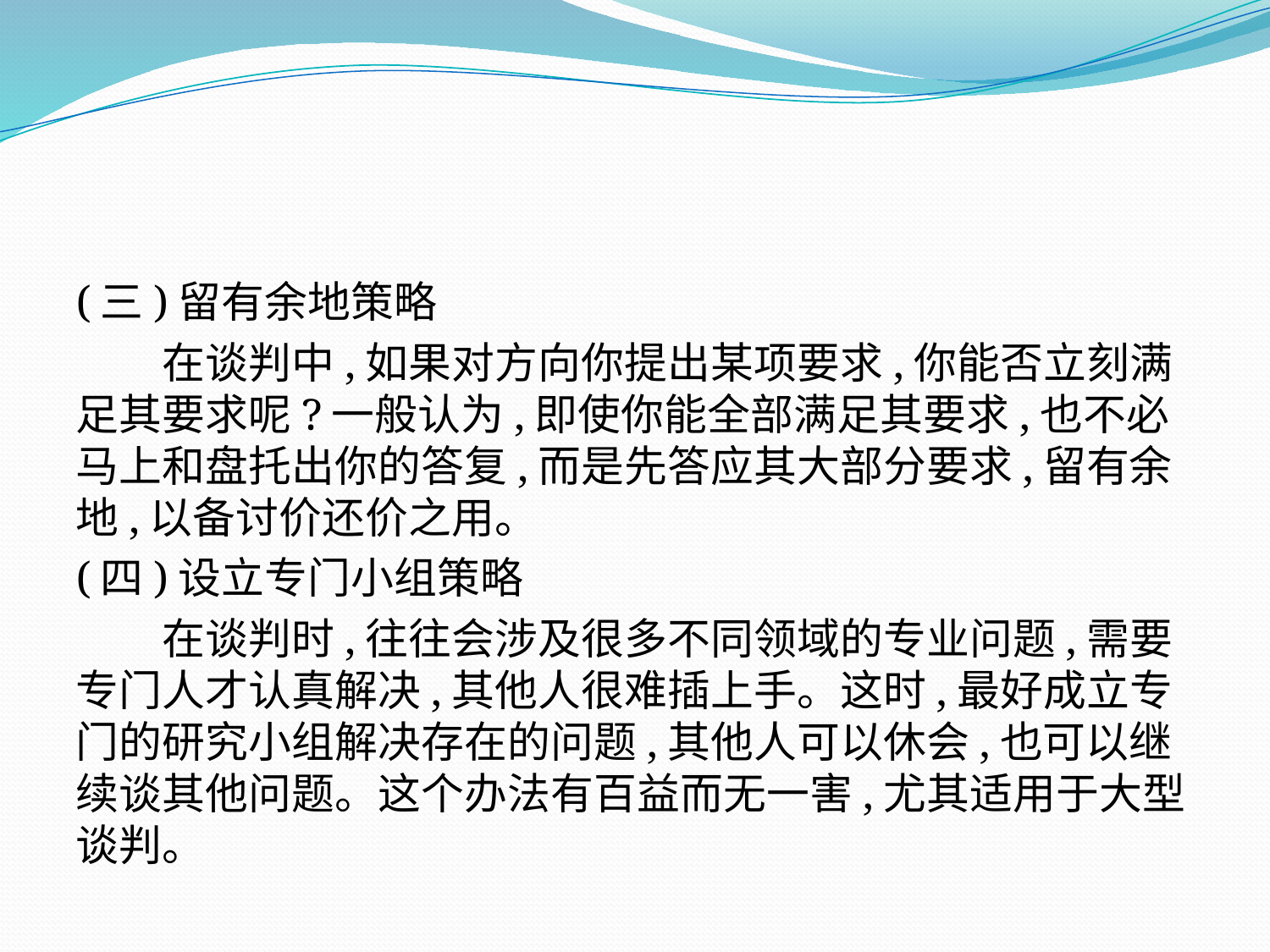

(三)留有余地策略
　　在谈判中,如果对方向你提出某项要求,你能否立刻满足其要求呢?一般认为,即使你能全部满足其要求,也不必马上和盘托出你的答复,而是先答应其大部分要求,留有余地,以备讨价还价之用。
(四)设立专门小组策略
　　在谈判时,往往会涉及很多不同领域的专业问题,需要专门人才认真解决,其他人很难插上手。这时,最好成立专门的研究小组解决存在的问题,其他人可以休会,也可以继续谈其他问题。这个办法有百益而无一害,尤其适用于大型谈判。